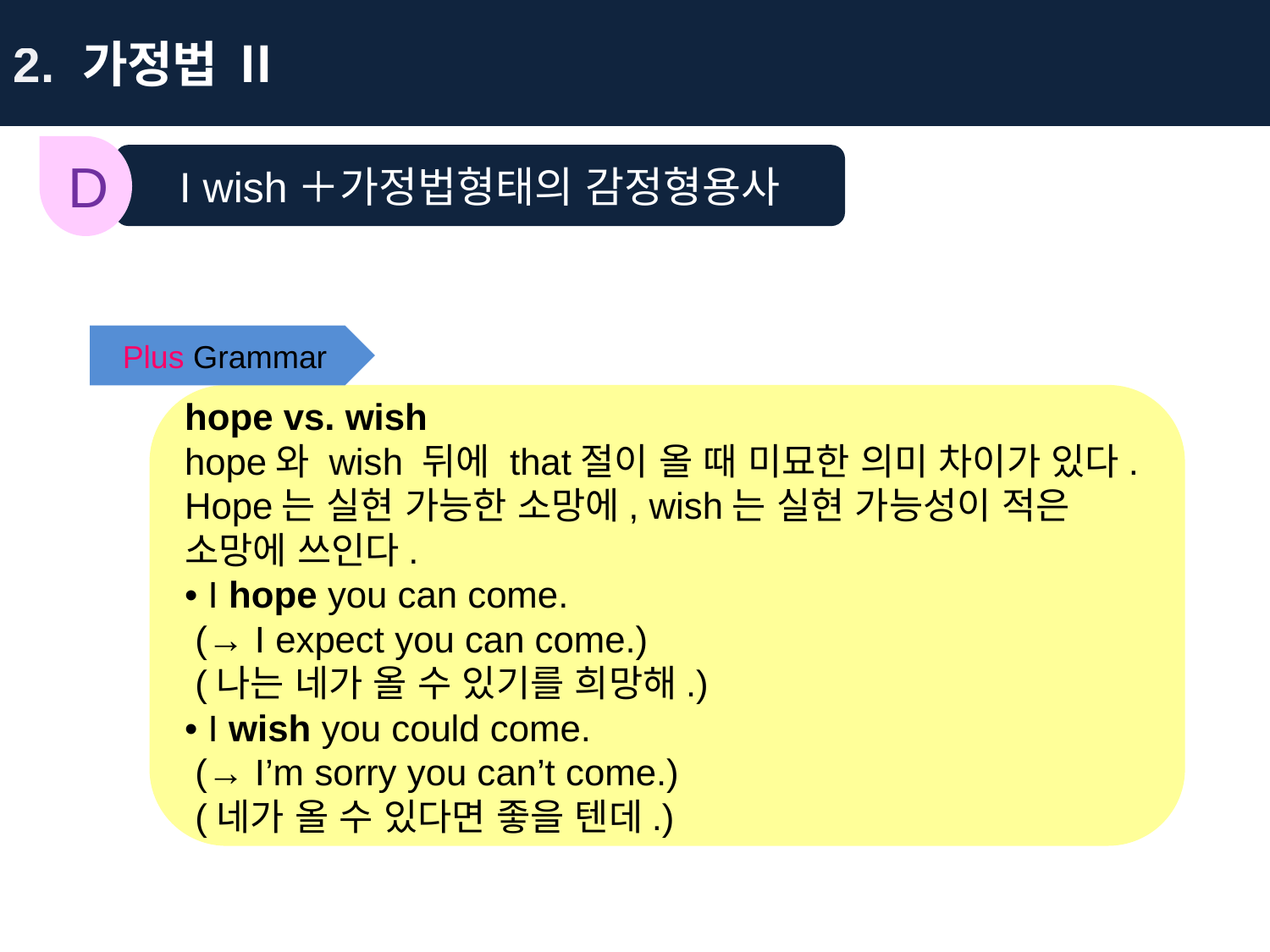

2. 가정법 Ⅱ

I wish＋가정법형태의 감정형용사
D
Plus Grammar
hope vs. wish
hope와 wish 뒤에 that절이 올 때 미묘한 의미 차이가 있다. Hope는 실현 가능한 소망에, wish는 실현 가능성이 적은 소망에 쓰인다.
• I hope you can come.
 (→ I expect you can come.)
 (나는 네가 올 수 있기를 희망해.)
• I wish you could come.
 (→ I’m sorry you can’t come.)
 (네가 올 수 있다면 좋을 텐데.)